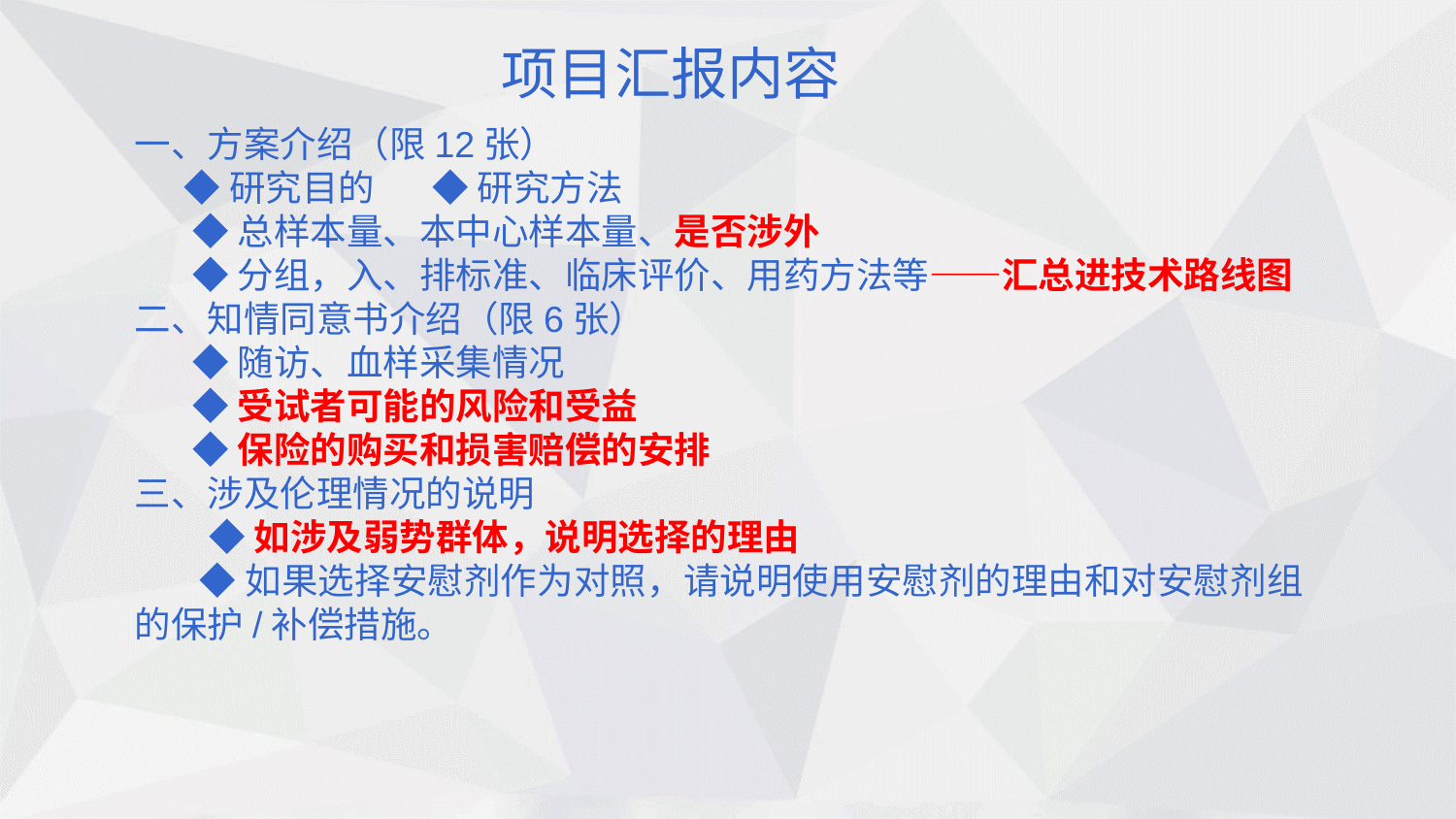

项目汇报内容
一、方案介绍（限12张）
      ◆研究目的       ◆ 研究方法
       ◆总样本量、本中心样本量、是否涉外
       ◆分组，入、排标准、临床评价、用药方法等——汇总进技术路线图
二、知情同意书介绍（限6张）
       ◆随访、血样采集情况
       ◆受试者可能的风险和受益
       ◆保险的购买和损害赔偿的安排
三、涉及伦理情况的说明
         ◆如涉及弱势群体，说明选择的理由
  ◆如果选择安慰剂作为对照，请说明使用安慰剂的理由和对安慰剂组  的保护/补偿措施。